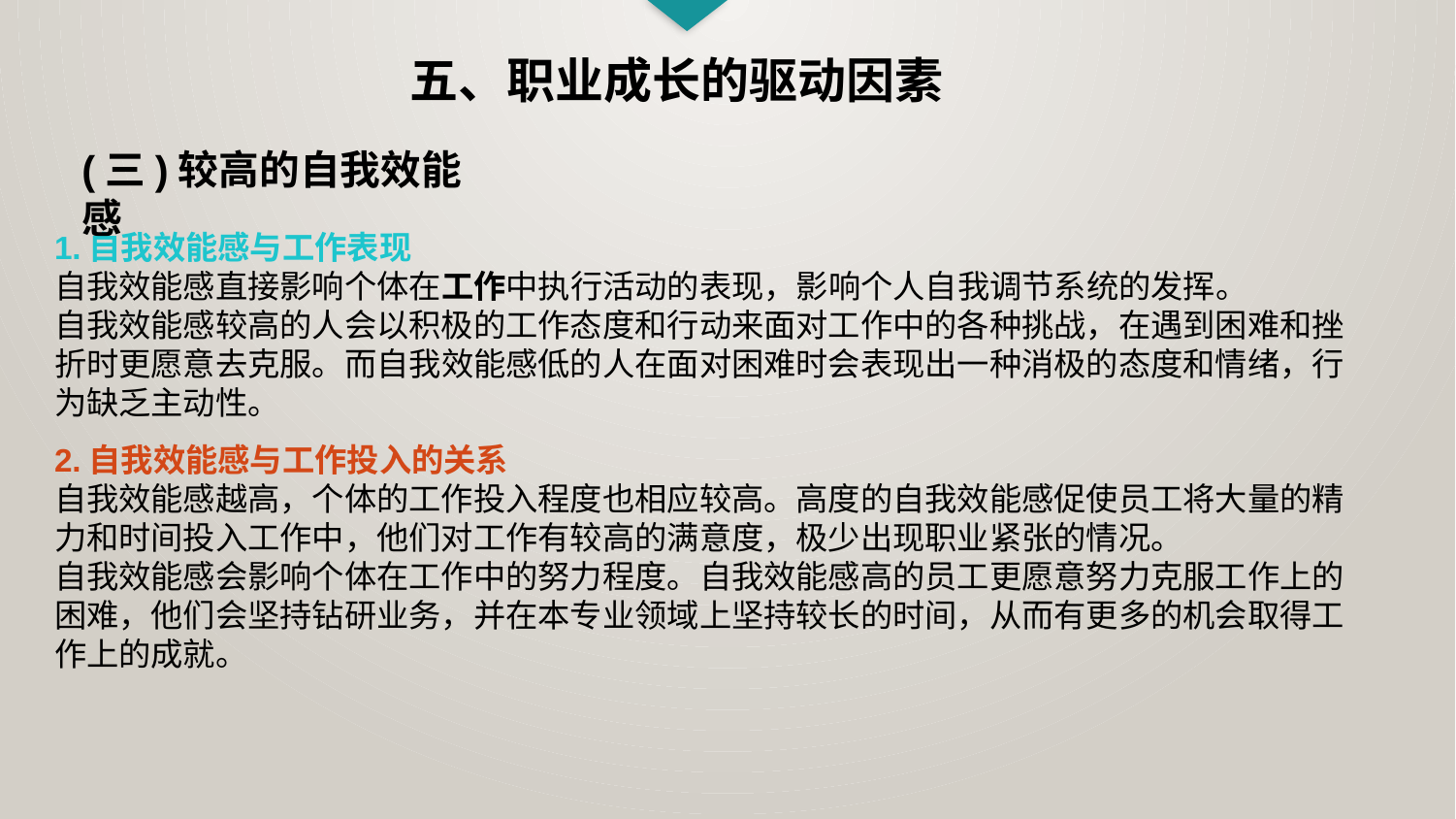

五、职业成长的驱动因素
(三)较高的自我效能感
1.自我效能感与工作表现
自我效能感直接影响个体在工作中执行活动的表现，影响个人自我调节系统的发挥。
自我效能感较高的人会以积极的工作态度和行动来面对工作中的各种挑战，在遇到困难和挫折时更愿意去克服。而自我效能感低的人在面对困难时会表现出一种消极的态度和情绪，行为缺乏主动性。
2.自我效能感与工作投入的关系
自我效能感越高，个体的工作投入程度也相应较高。高度的自我效能感促使员工将大量的精力和时间投入工作中，他们对工作有较高的满意度，极少出现职业紧张的情况。
自我效能感会影响个体在工作中的努力程度。自我效能感高的员工更愿意努力克服工作上的困难，他们会坚持钻研业务，并在本专业领域上坚持较长的时间，从而有更多的机会取得工作上的成就。
59